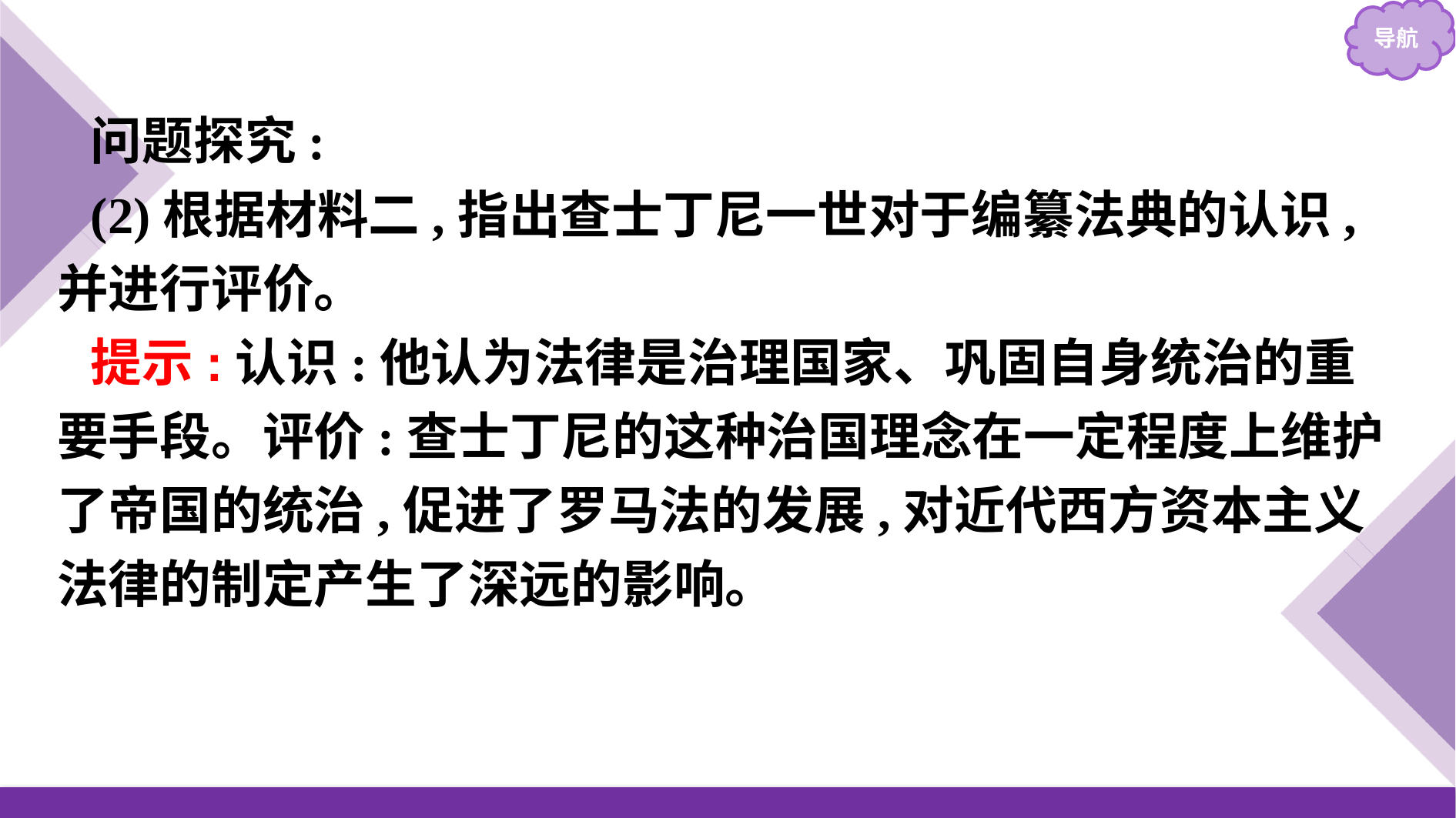

问题探究:
(2)根据材料二,指出查士丁尼一世对于编纂法典的认识,并进行评价。
提示:认识:他认为法律是治理国家、巩固自身统治的重要手段。评价:查士丁尼的这种治国理念在一定程度上维护了帝国的统治,促进了罗马法的发展,对近代西方资本主义法律的制定产生了深远的影响。